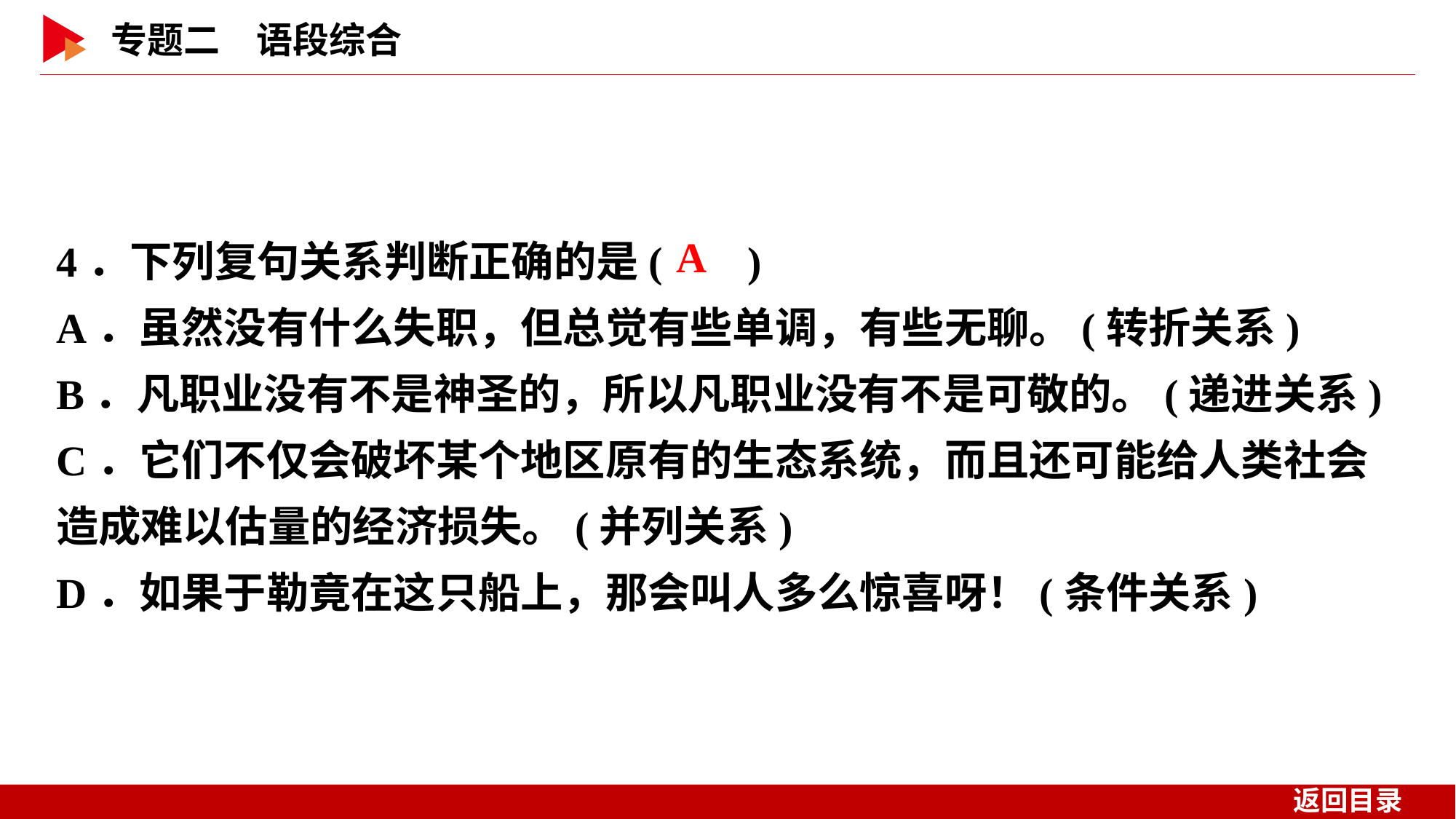

4．下列复句关系判断正确的是(        )
A．虽然没有什么失职，但总觉有些单调，有些无聊。(转折关系)
B．凡职业没有不是神圣的，所以凡职业没有不是可敬的。(递进关系)
C．它们不仅会破坏某个地区原有的生态系统，而且还可能给人类社会造成难以估量的经济损失。(并列关系)
D．如果于勒竟在这只船上，那会叫人多么惊喜呀！(条件关系)
   A